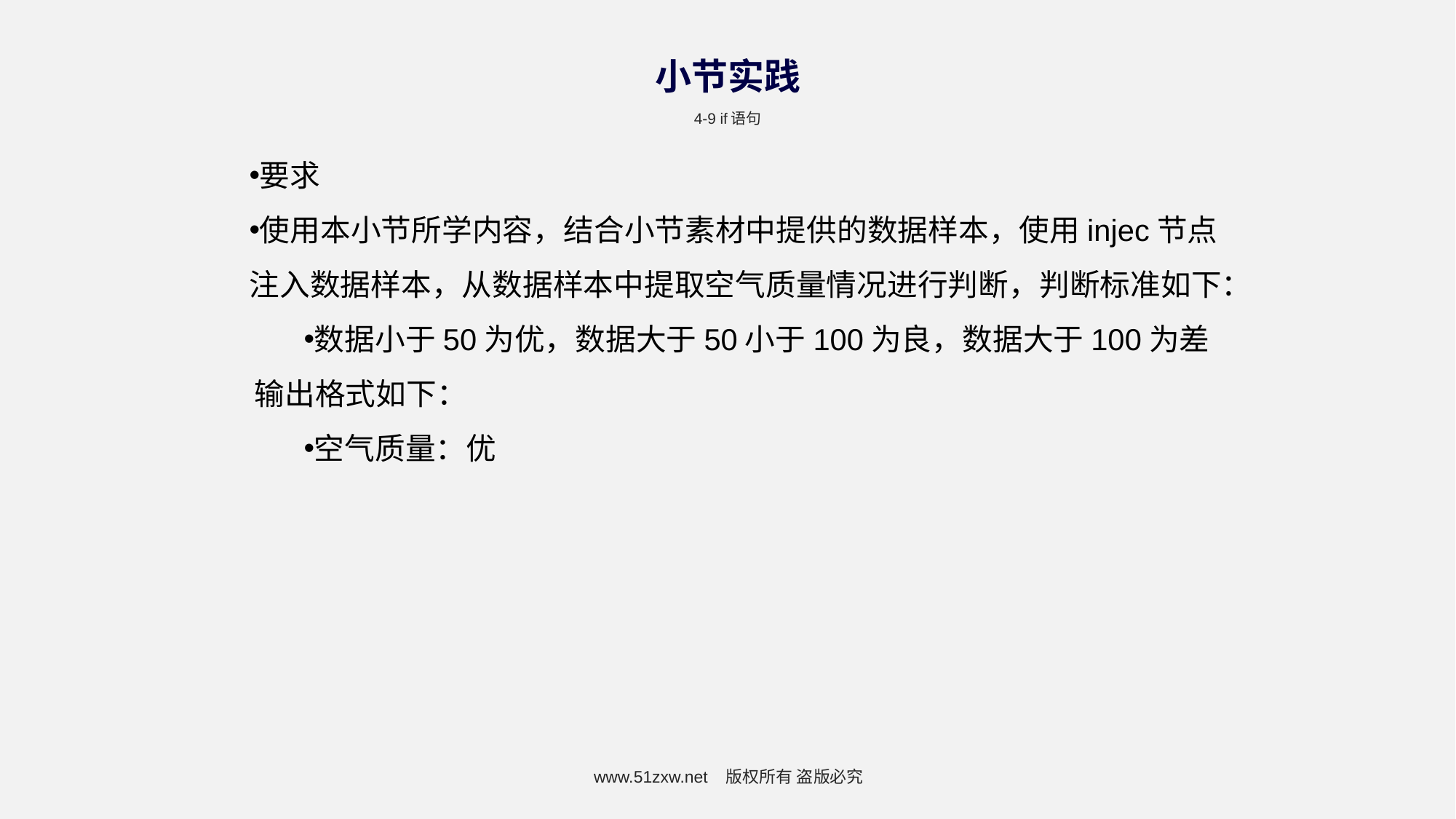

小节实践
4-9 if语句
要求
使用本小节所学内容，结合小节素材中提供的数据样本，使用injec节点注入数据样本，从数据样本中提取空气质量情况进行判断，判断标准如下：
数据小于50为优，数据大于50小于100为良，数据大于100为差
输出格式如下：
空气质量：优
www.51zxw.net   版权所有 盗版必究